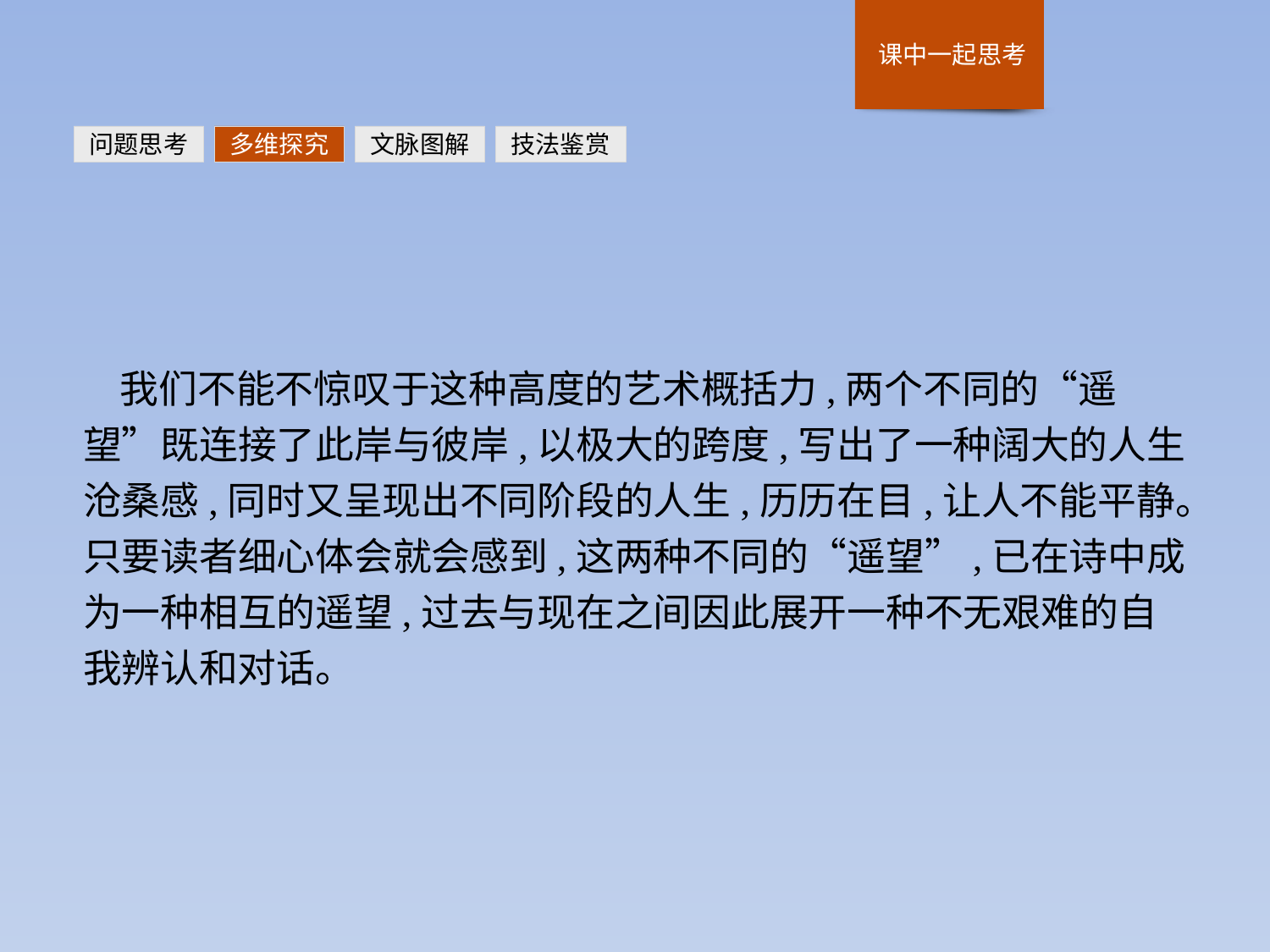

问题思考
多维探究
文脉图解
技法鉴赏
我们不能不惊叹于这种高度的艺术概括力,两个不同的“遥望”既连接了此岸与彼岸,以极大的跨度,写出了一种阔大的人生沧桑感,同时又呈现出不同阶段的人生,历历在目,让人不能平静。只要读者细心体会就会感到,这两种不同的“遥望”,已在诗中成为一种相互的遥望,过去与现在之间因此展开一种不无艰难的自我辨认和对话。